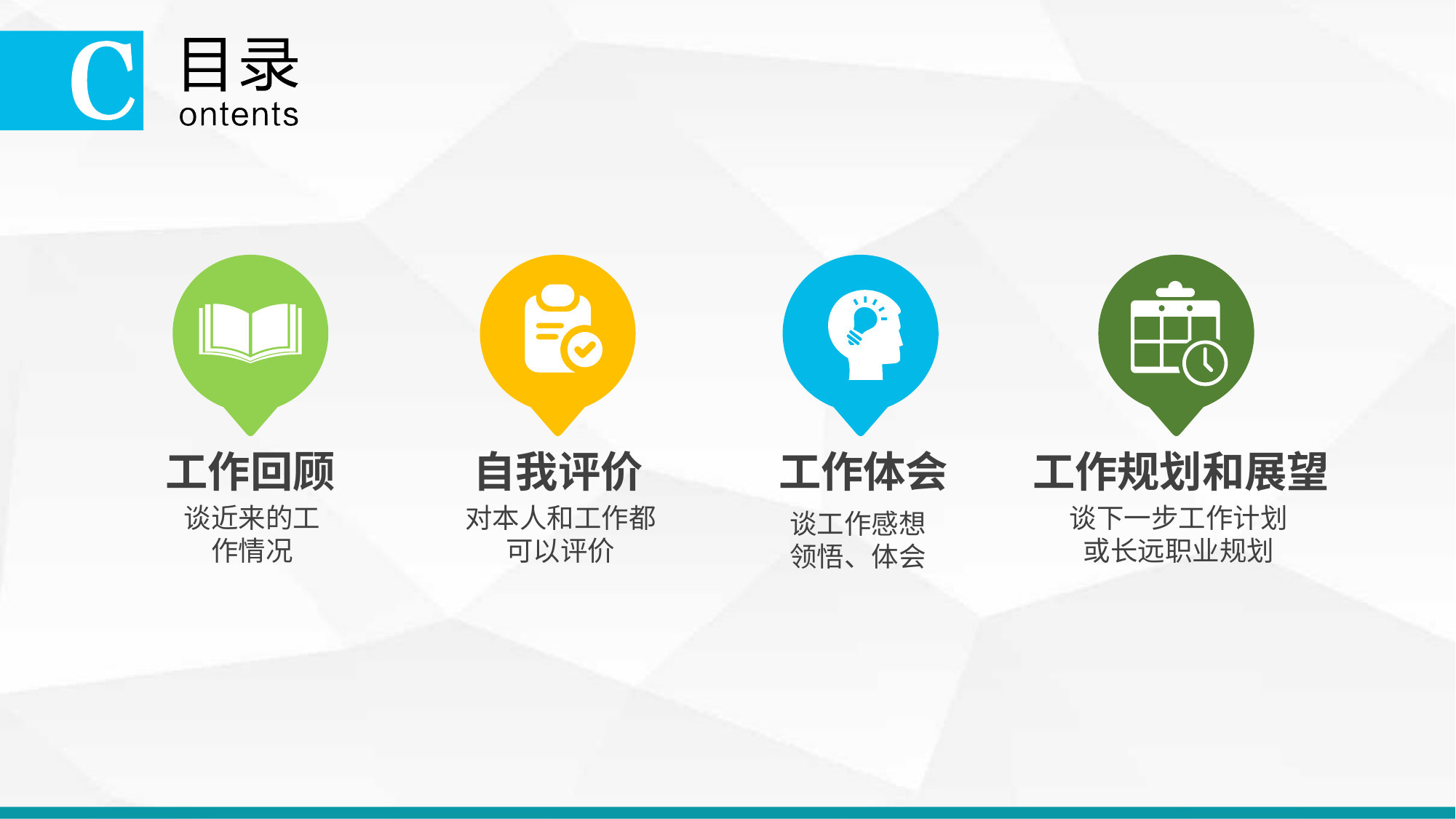

工作回顾
自我评价
工作体会
工作规划和展望
谈近来的工作情况
对本人和工作都可以评价
谈下一步工作计划或长远职业规划
谈工作感想领悟、体会

延时符